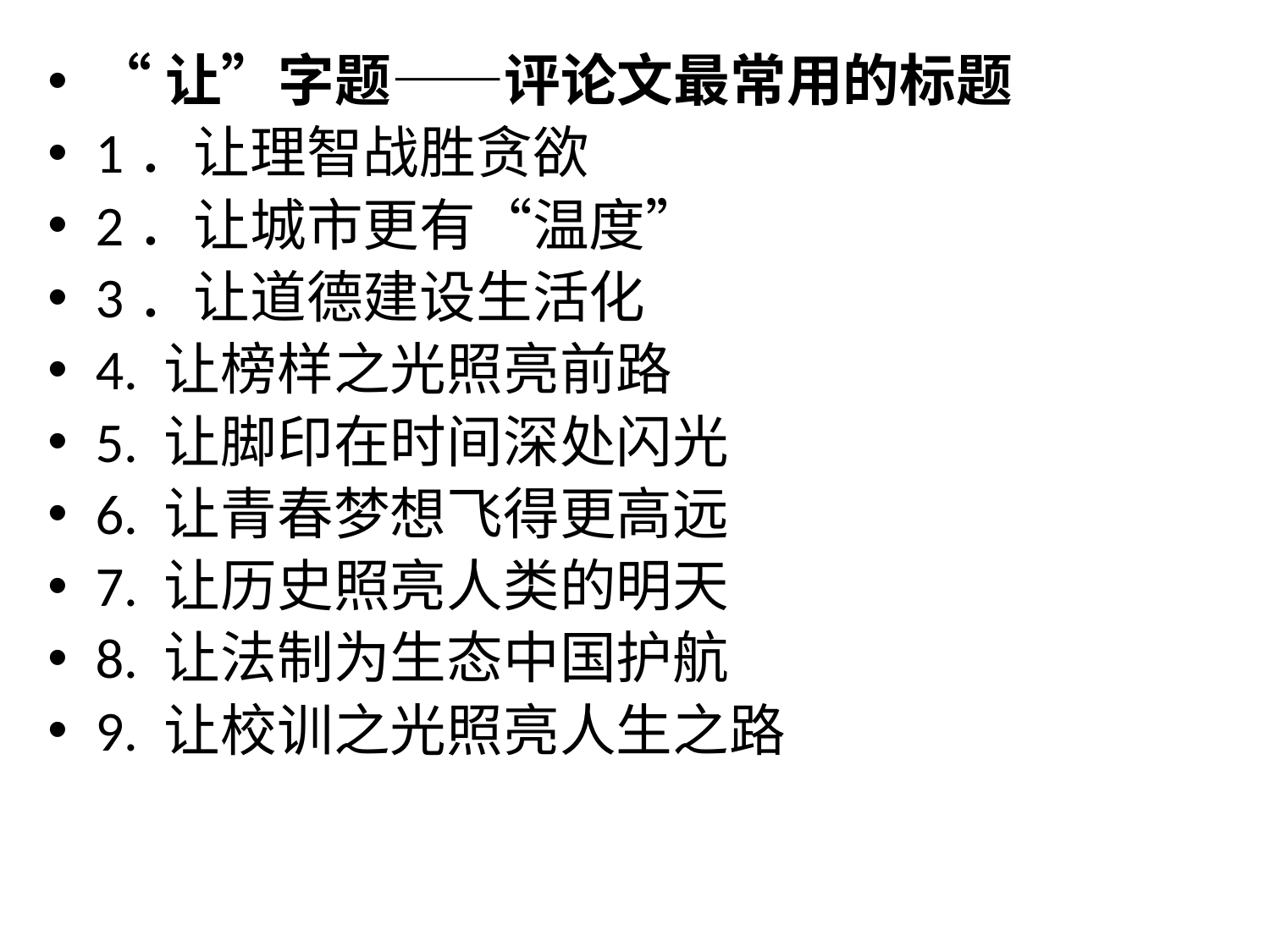

“让”字题——评论文最常用的标题
1．让理智战胜贪欲
2．让城市更有“温度”
3．让道德建设生活化
4. 让榜样之光照亮前路
5. 让脚印在时间深处闪光
6. 让青春梦想飞得更高远
7. 让历史照亮人类的明天
8. 让法制为生态中国护航
9. 让校训之光照亮人生之路